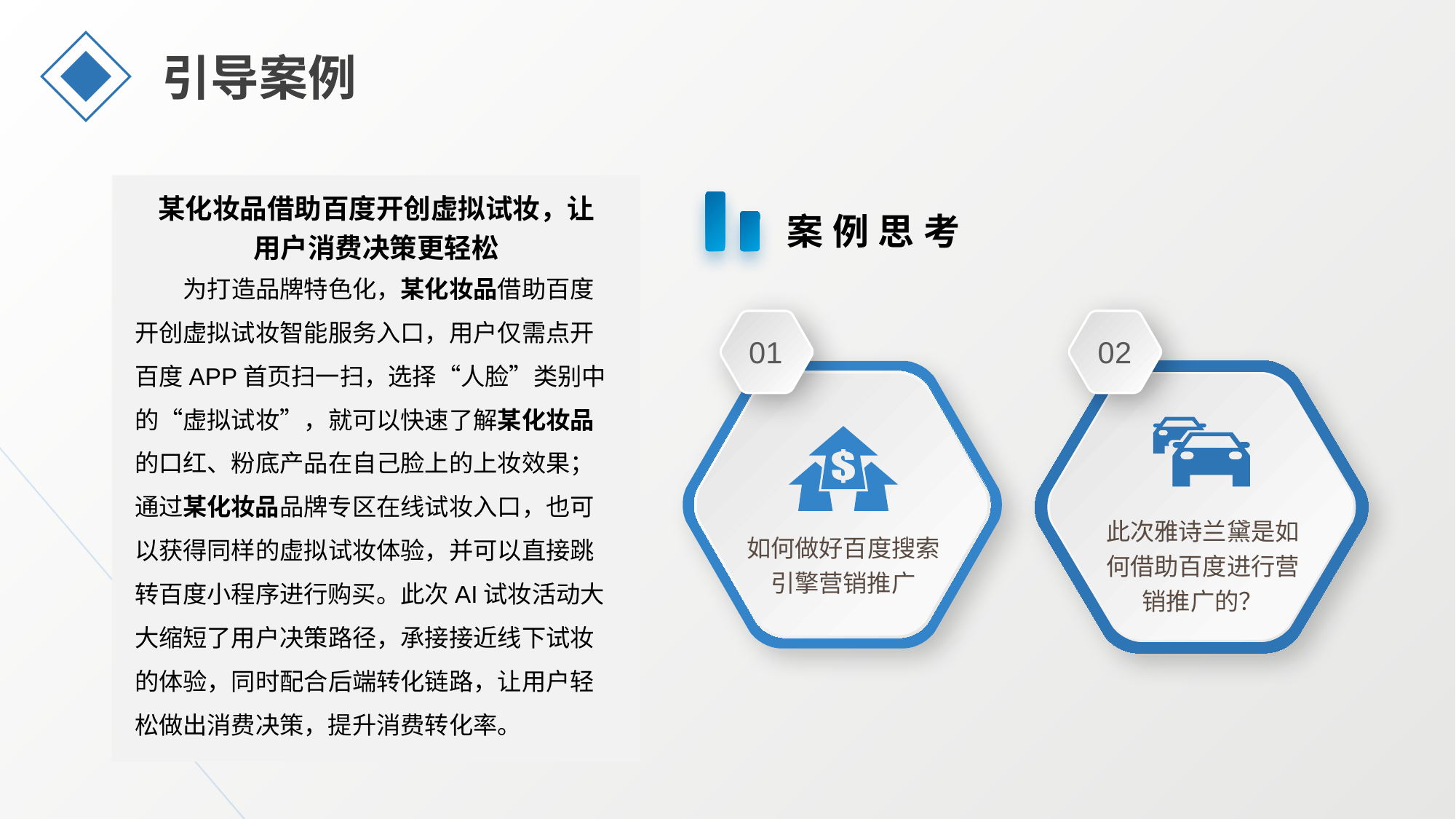

引导案例

某化妆品借助百度开创虚拟试妆，让用户消费决策更轻松

案例思考

为打造品牌特色化，某化妆品借助百度开创虚拟试妆智能服务入口，用户仅需点开百度APP首页扫一扫，选择“人脸”类别中的“虚拟试妆”，就可以快速了解某化妆品的口红、粉底产品在自己脸上的上妆效果；通过某化妆品品牌专区在线试妆入口，也可以获得同样的虚拟试妆体验，并可以直接跳转百度小程序进行购买。此次AI试妆活动大大缩短了用户决策路径，承接接近线下试妆的体验，同时配合后端转化链路，让用户轻松做出消费决策，提升消费转化率。

01

02

此次雅诗兰黛是如何借助百度进行营销推广的？
如何做好百度搜索引擎营销推广